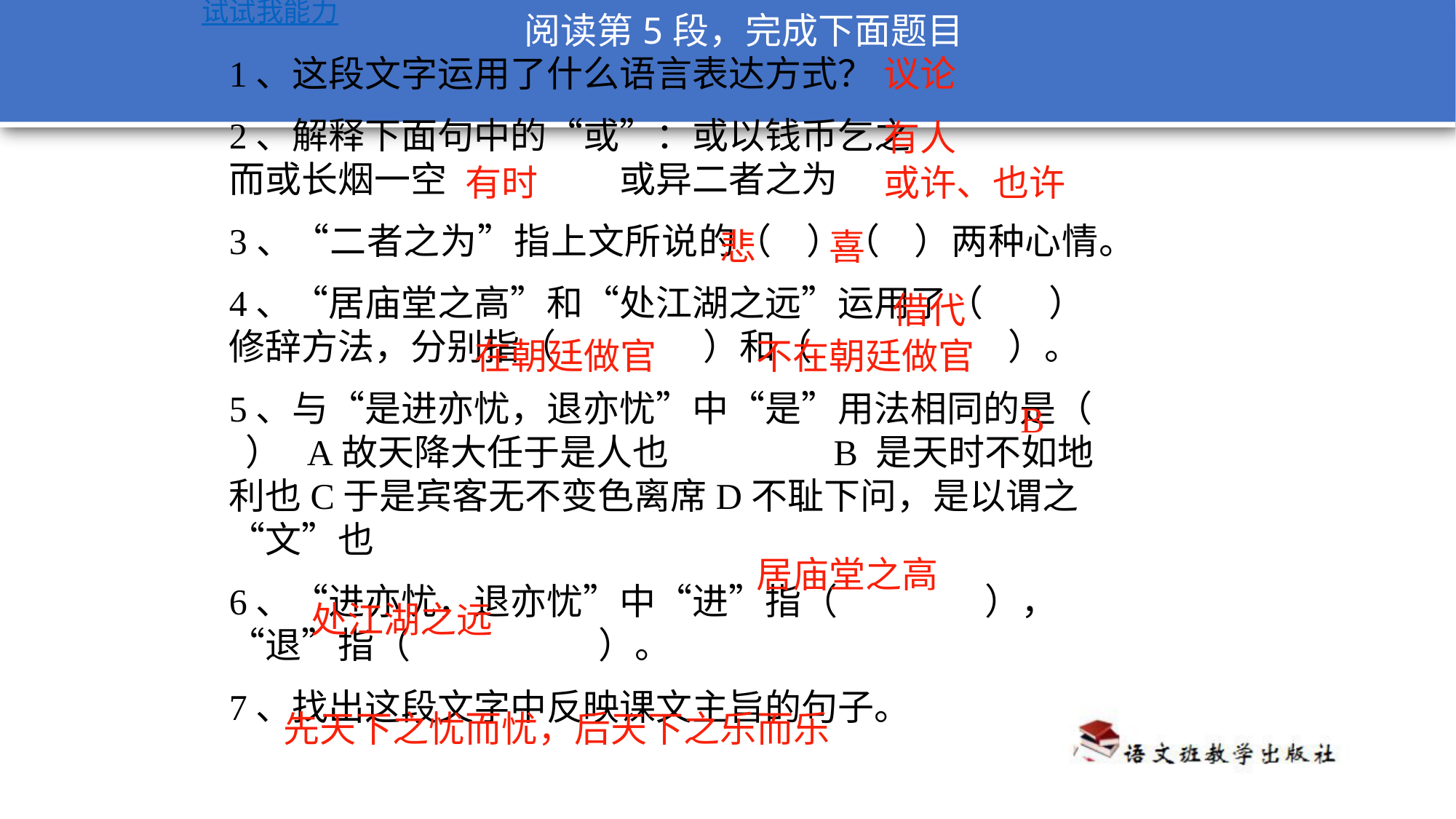

试试我能力

阅读第5段，完成下面题目
1、这段文字运用了什么语言表达方式？
2、解释下面句中的“或”：或以钱币乞之                       而或长烟一空                     或异二者之为
3、“二者之为”指上文所说的（    ）（    ）两种心情。
4、“居庙堂之高”和“处江湖之远”运用了（        ）修辞方法，分别指（                  ）和（                        ）。
5、与“是进亦忧，退亦忧”中“是”用法相同的是（   ）  A故天降大任于是人也                   B 是天时不如地利也C于是宾客无不变色离席D不耻下问，是以谓之“文”也
6、“进亦忧，退亦忧”中“进”指（                  ），“退”指（                       ）。
7、找出这段文字中反映课文主旨的句子。
议论
有人
有时
或许、也许
悲
喜
借代
在朝廷做官
不在朝廷做官
B
居庙堂之高
处江湖之远
先天下之忧而忧，后天下之乐而乐